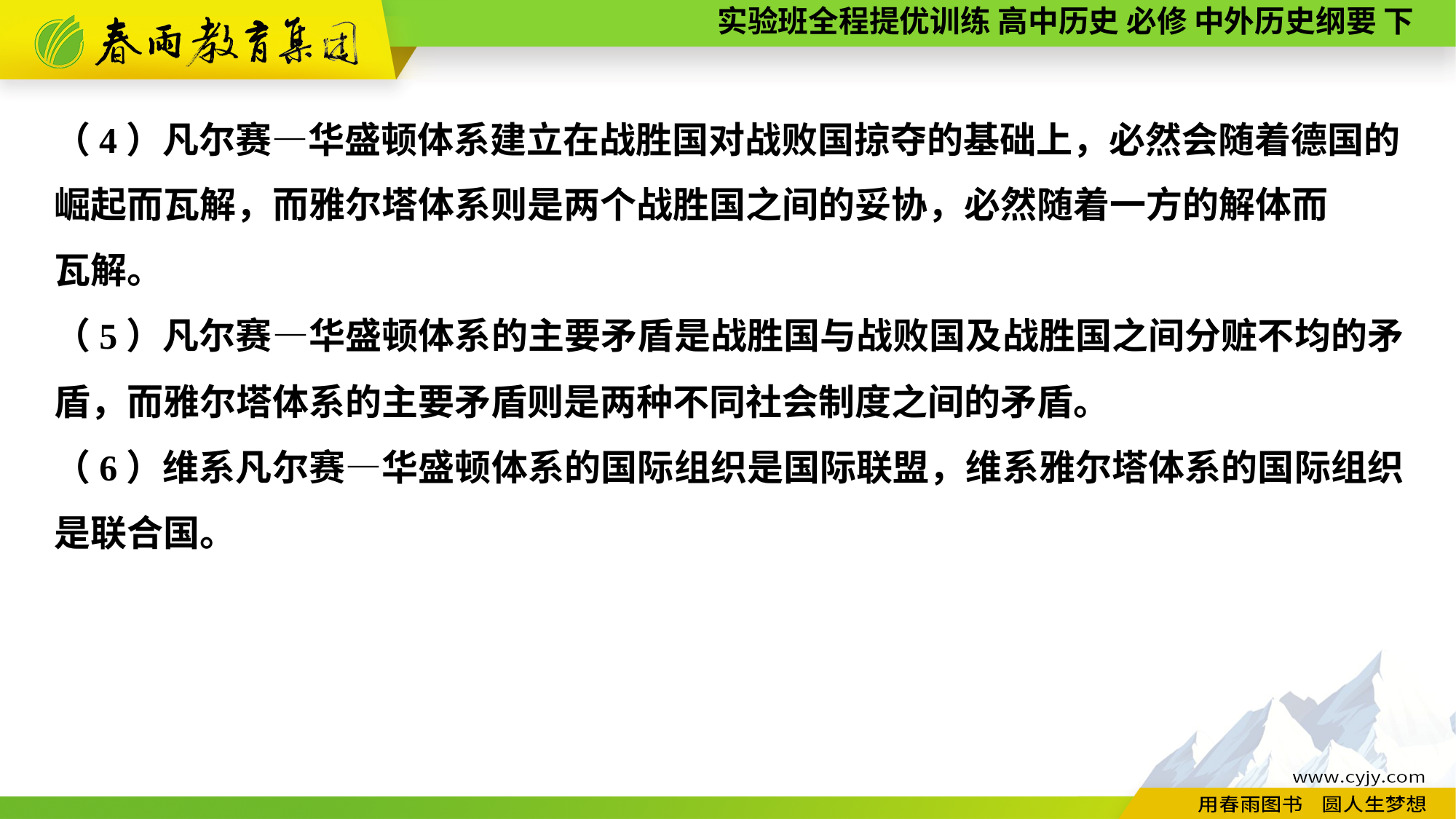

（4）凡尔赛—华盛顿体系建立在战胜国对战败国掠夺的基础上，必然会随着德国的崛起而瓦解，而雅尔塔体系则是两个战胜国之间的妥协，必然随着一方的解体而
瓦解。
（5）凡尔赛—华盛顿体系的主要矛盾是战胜国与战败国及战胜国之间分赃不均的矛盾，而雅尔塔体系的主要矛盾则是两种不同社会制度之间的矛盾。
（6）维系凡尔赛—华盛顿体系的国际组织是国际联盟，维系雅尔塔体系的国际组织是联合国。